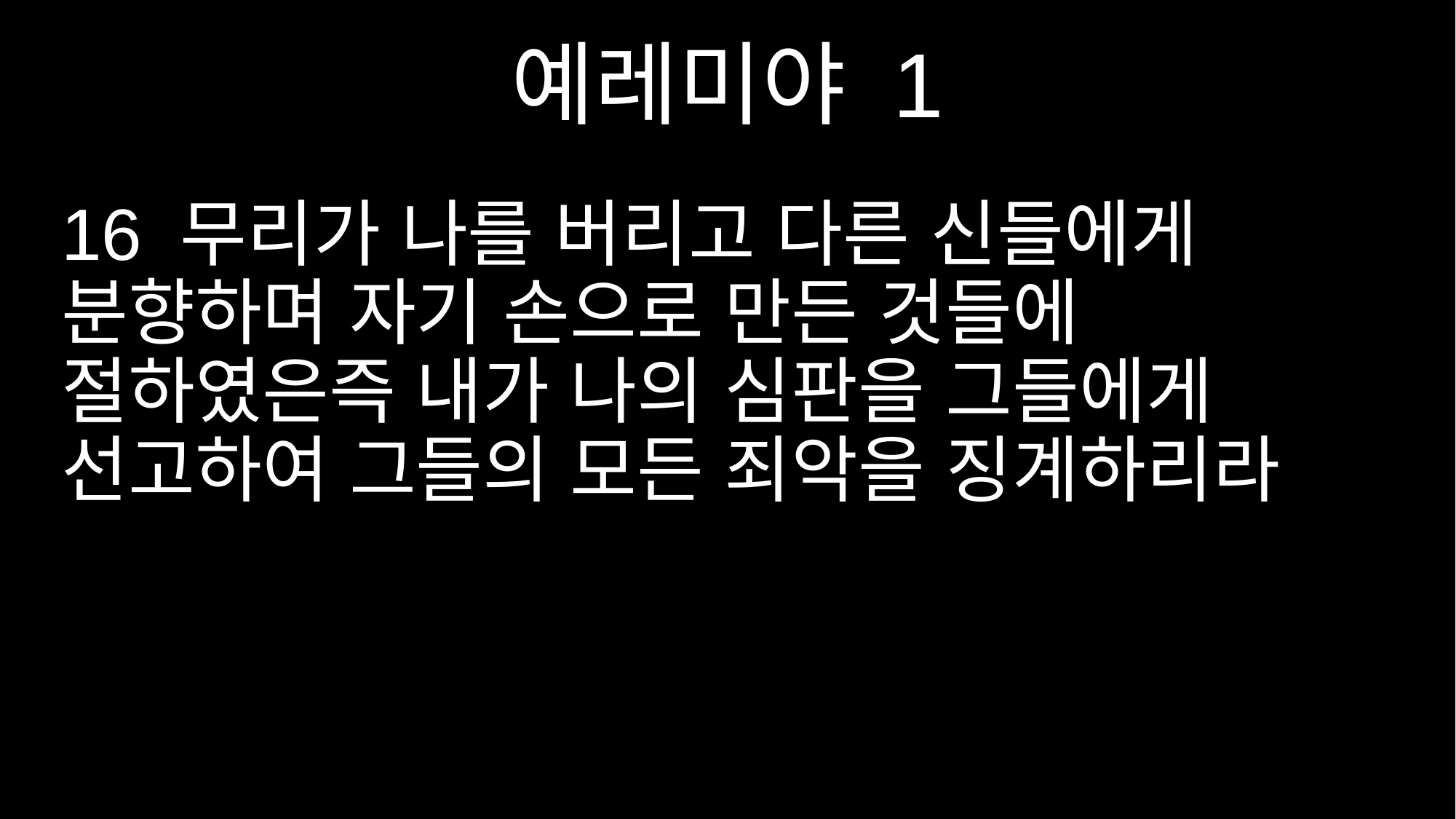

예레미야 1
16 무리가 나를 버리고 다른 신들에게 분향하며 자기 손으로 만든 것들에 절하였은즉 내가 나의 심판을 그들에게 선고하여 그들의 모든 죄악을 징계하리라